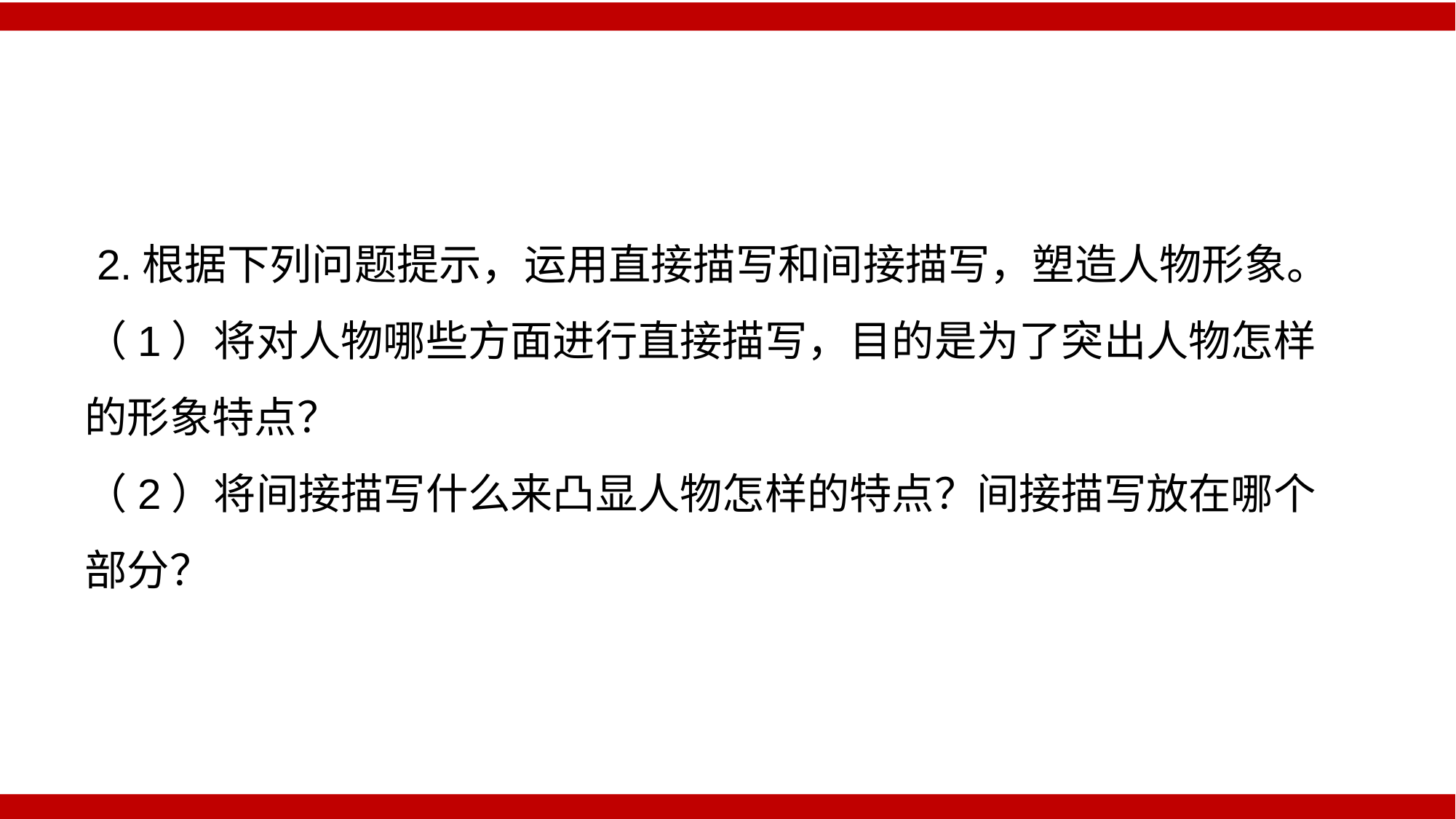

2.根据下列问题提示，运用直接描写和间接描写，塑造人物形象。
（1）将对人物哪些方面进行直接描写，目的是为了突出人物怎样的形象特点？
（2）将间接描写什么来凸显人物怎样的特点？间接描写放在哪个部分？